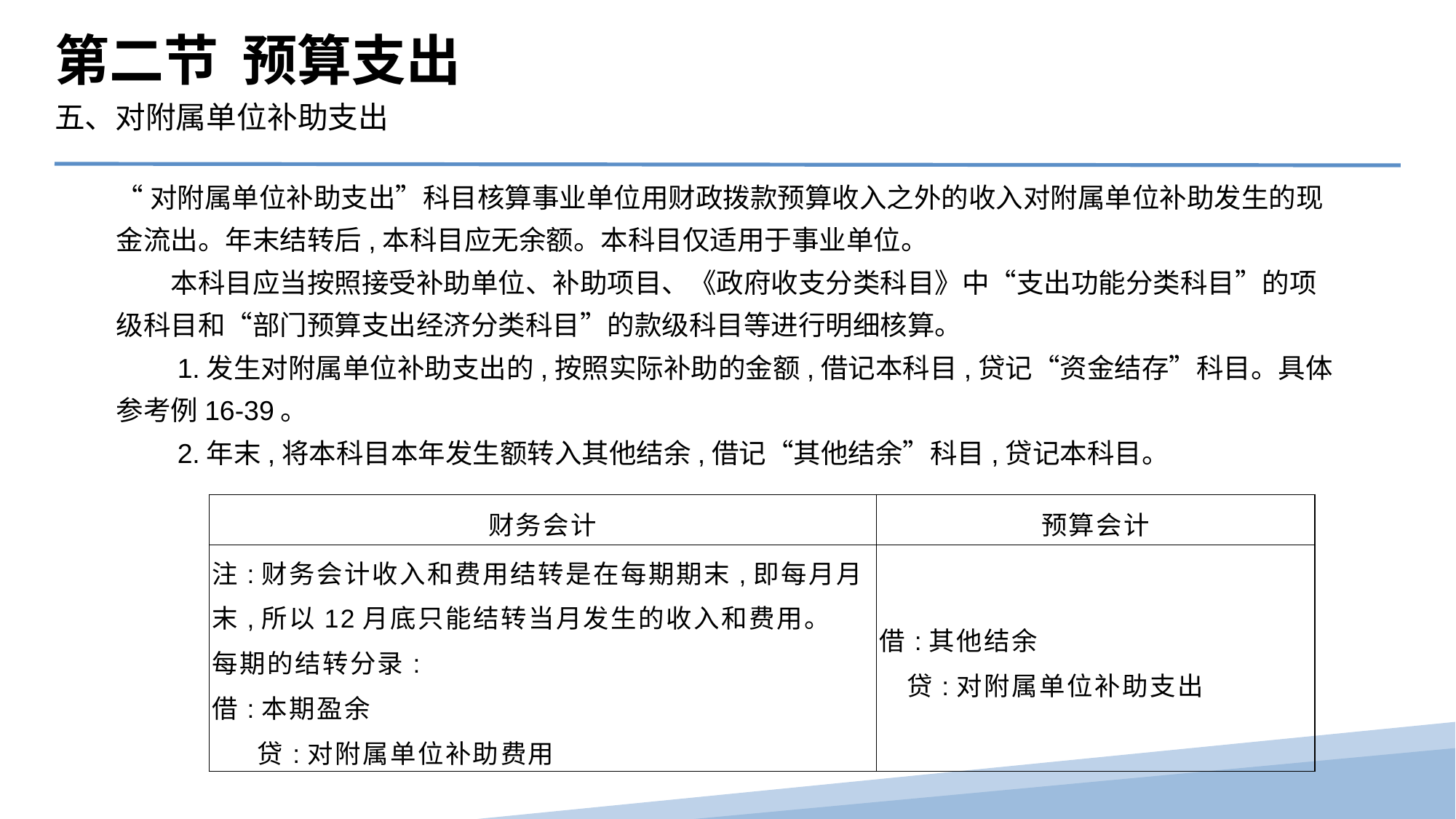

第二节  预算支出
五、对附属单位补助支出
“对附属单位补助支出”科目核算事业单位用财政拨款预算收入之外的收入对附属单位补助发生的现金流出。年末结转后,本科目应无余额。本科目仅适用于事业单位。
　　本科目应当按照接受补助单位、补助项目、《政府收支分类科目》中“支出功能分类科目”的项级科目和“部门预算支出经济分类科目”的款级科目等进行明细核算。
　　1.发生对附属单位补助支出的,按照实际补助的金额,借记本科目,贷记“资金结存”科目。具体参考例16-39。
　　2.年末,将本科目本年发生额转入其他结余,借记“其他结余”科目,贷记本科目。
| 财务会计 | 预算会计 |
| --- | --- |
| 注:财务会计收入和费用结转是在每期期末,即每月月末,所以12月底只能结转当月发生的收入和费用。 每期的结转分录: 借:本期盈余 贷:对附属单位补助费用 | 借:其他结余 贷:对附属单位补助支出 |